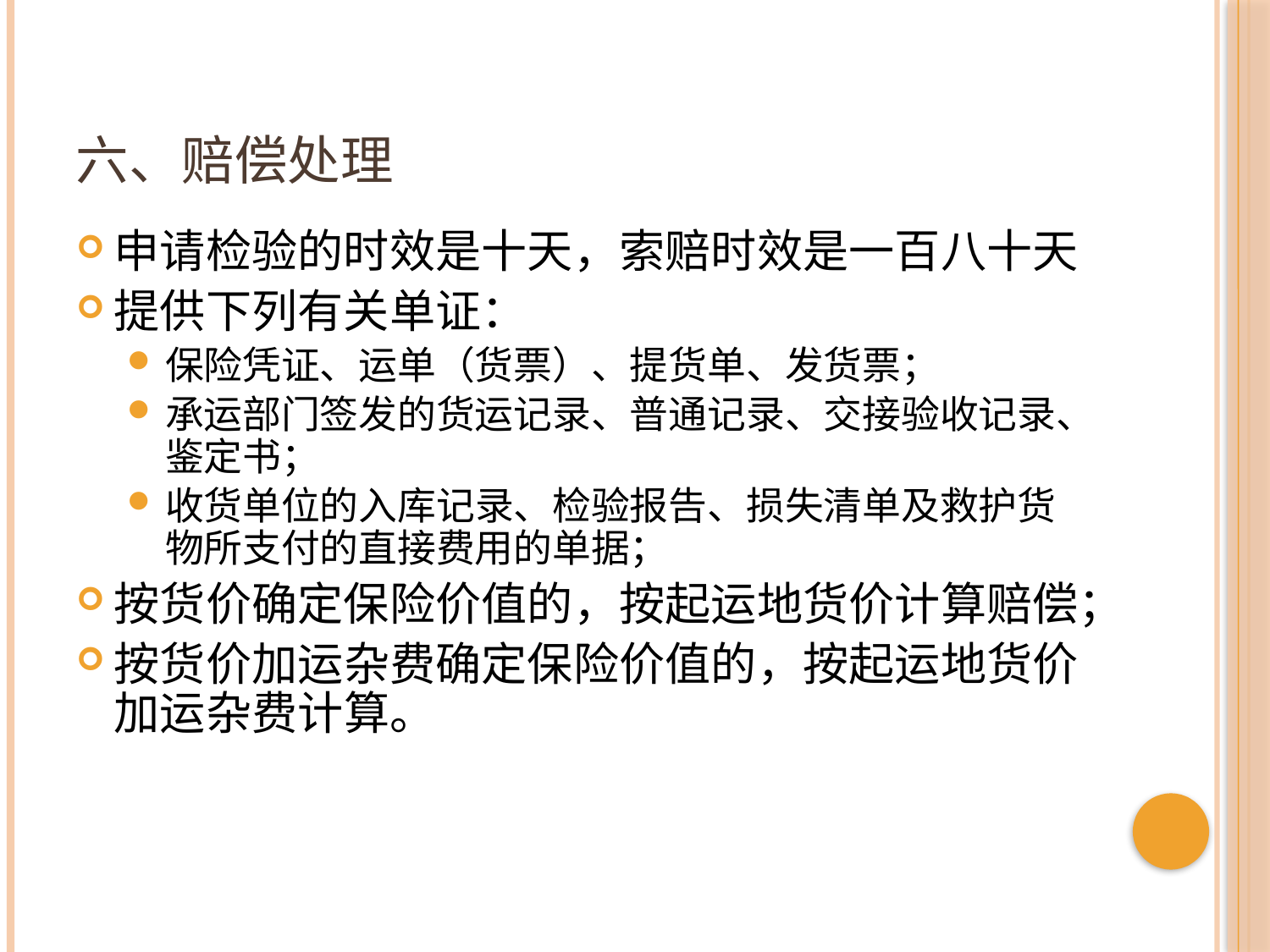

# 六、赔偿处理
申请检验的时效是十天，索赔时效是一百八十天
提供下列有关单证：
保险凭证、运单（货票）、提货单、发货票；
承运部门签发的货运记录、普通记录、交接验收记录、鉴定书；
收货单位的入库记录、检验报告、损失清单及救护货物所支付的直接费用的单据；
按货价确定保险价值的，按起运地货价计算赔偿；
按货价加运杂费确定保险价值的，按起运地货价加运杂费计算。